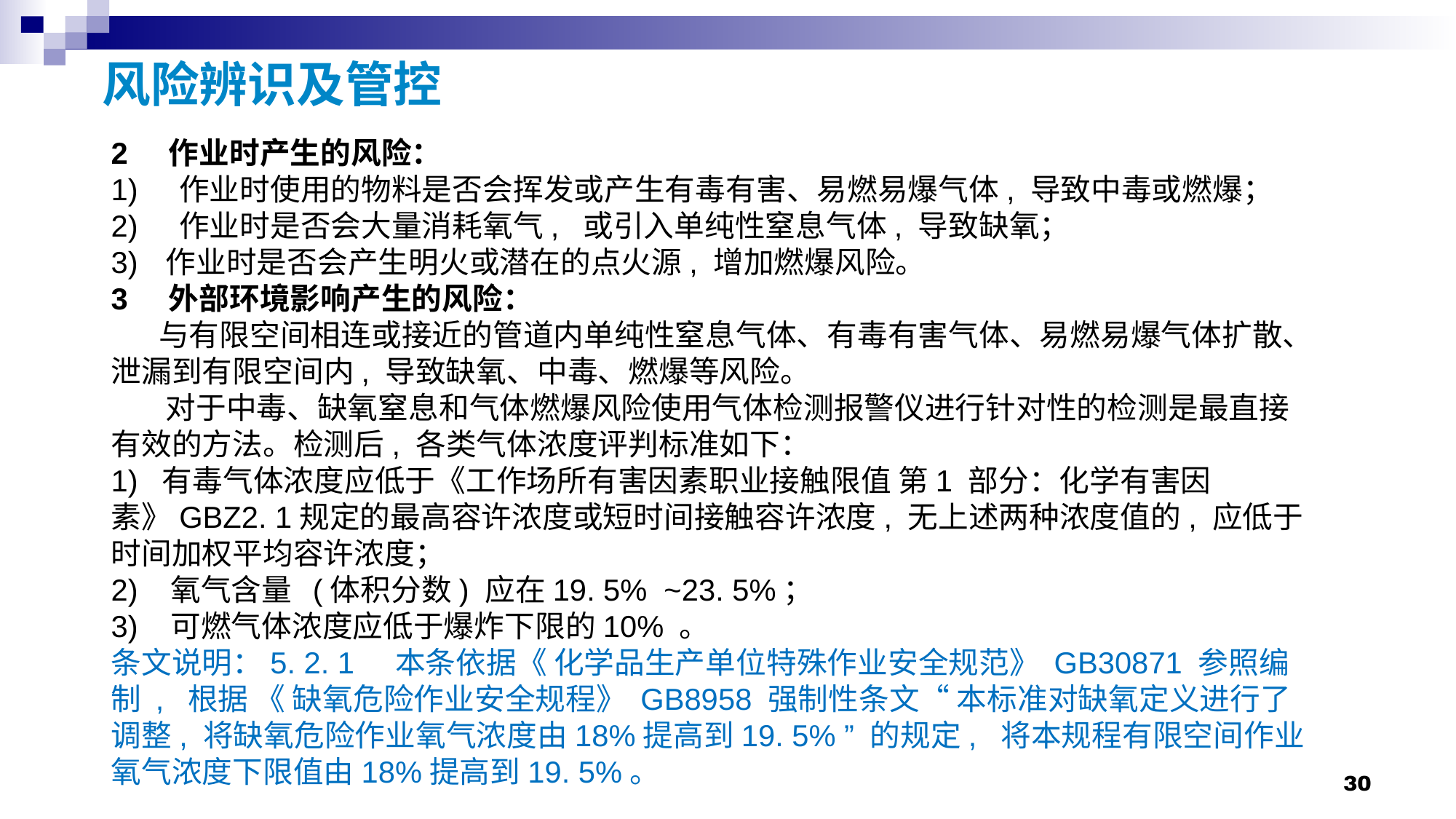

# 风险辨识及管控
2    作业时产生的风险：
1)    作业时使用的物料是否会挥发或产生有毒有害、易燃易爆气体, 导致中毒或燃爆；
2)    作业时是否会大量消耗氧气,  或引入单纯性窒息气体, 导致缺氧；
作业时是否会产生明火或潜在的点火源, 增加燃爆风险。
3    外部环境影响产生的风险：
      与有限空间相连或接近的管道内单纯性窒息气体、有毒有害气体、易燃易爆气体扩散、泄漏到有限空间内, 导致缺氧、中毒、燃爆等风险。
       对于中毒、缺氧窒息和气体燃爆风险使用气体检测报警仪进行针对性的检测是最直接有效的方法。检测后, 各类气体浓度评判标准如下：
1)  有毒气体浓度应低于《工作场所有害因素职业接触限值 第1 部分：化学有害因素》GBZ2. 1规定的最高容许浓度或短时间接触容许浓度, 无上述两种浓度值的, 应低于时间加权平均容许浓度；
2)   氧气含量  (体积分数) 应在19. 5%  ~23. 5%；
3)   可燃气体浓度应低于爆炸下限的10% 。
条文说明：5. 2. 1    本条依据《 化学品生产单位特殊作业安全规范》 GB30871 参照编制 ,  根据 《 缺氧危险作业安全规程》 GB8958 强制性条文“ 本标准对缺氧定义进行了调整, 将缺氧危险作业氧气浓度由18%提高到19. 5% ” 的规定,  将本规程有限空间作业氧气浓度下限值由18%提高到19. 5%。
30